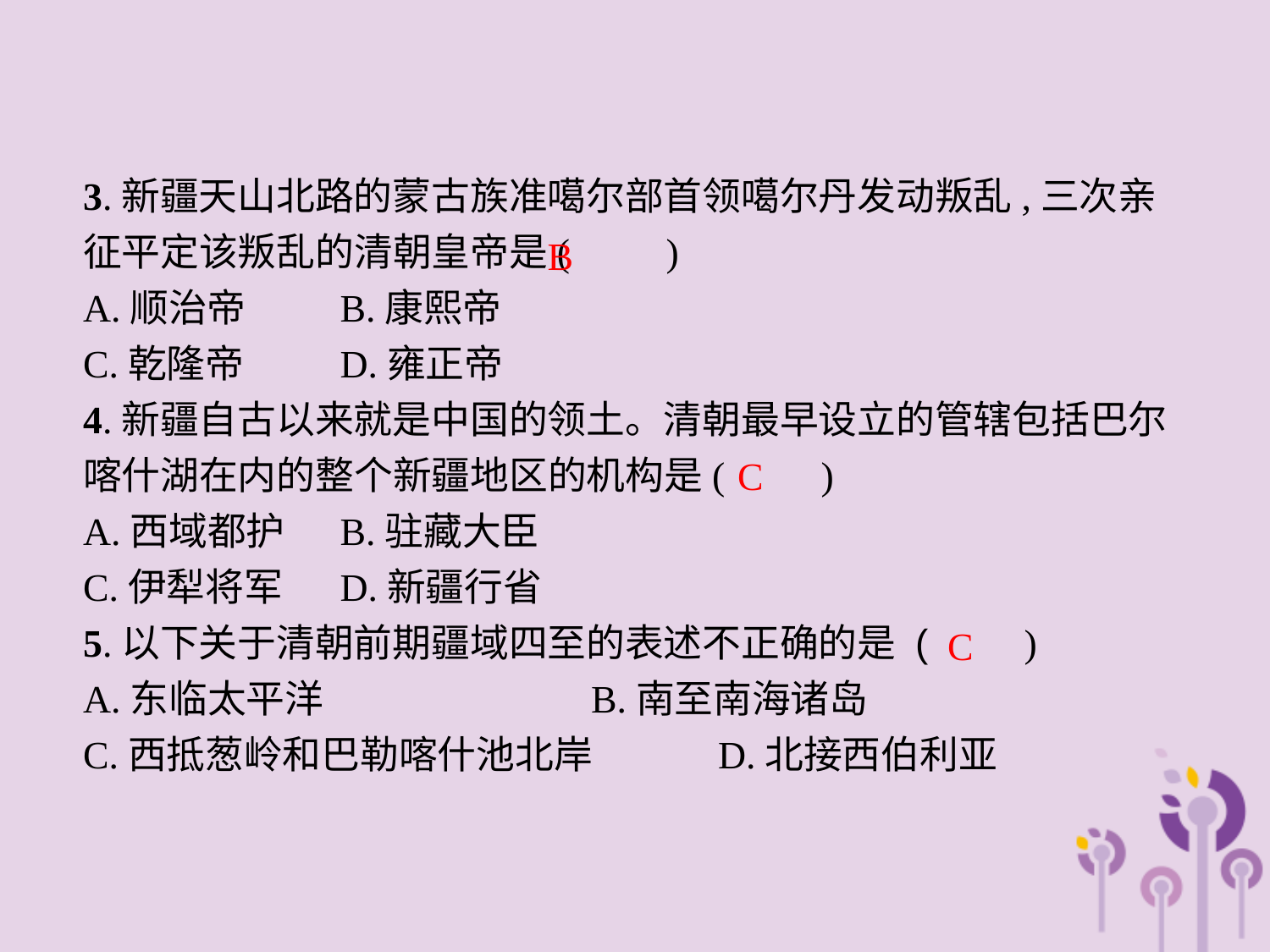

3.新疆天山北路的蒙古族准噶尔部首领噶尔丹发动叛乱,三次亲征平定该叛乱的清朝皇帝是(　　)
A.顺治帝	B.康熙帝
C.乾隆帝	D.雍正帝
4.新疆自古以来就是中国的领土。清朝最早设立的管辖包括巴尔喀什湖在内的整个新疆地区的机构是(　　)
A.西域都护	B.驻藏大臣
C.伊犁将军	D.新疆行省
5.以下关于清朝前期疆域四至的表述不正确的是 (　　)
A.东临太平洋				B.南至南海诸岛
C.西抵葱岭和巴勒喀什池北岸	D.北接西伯利亚
B
C
C